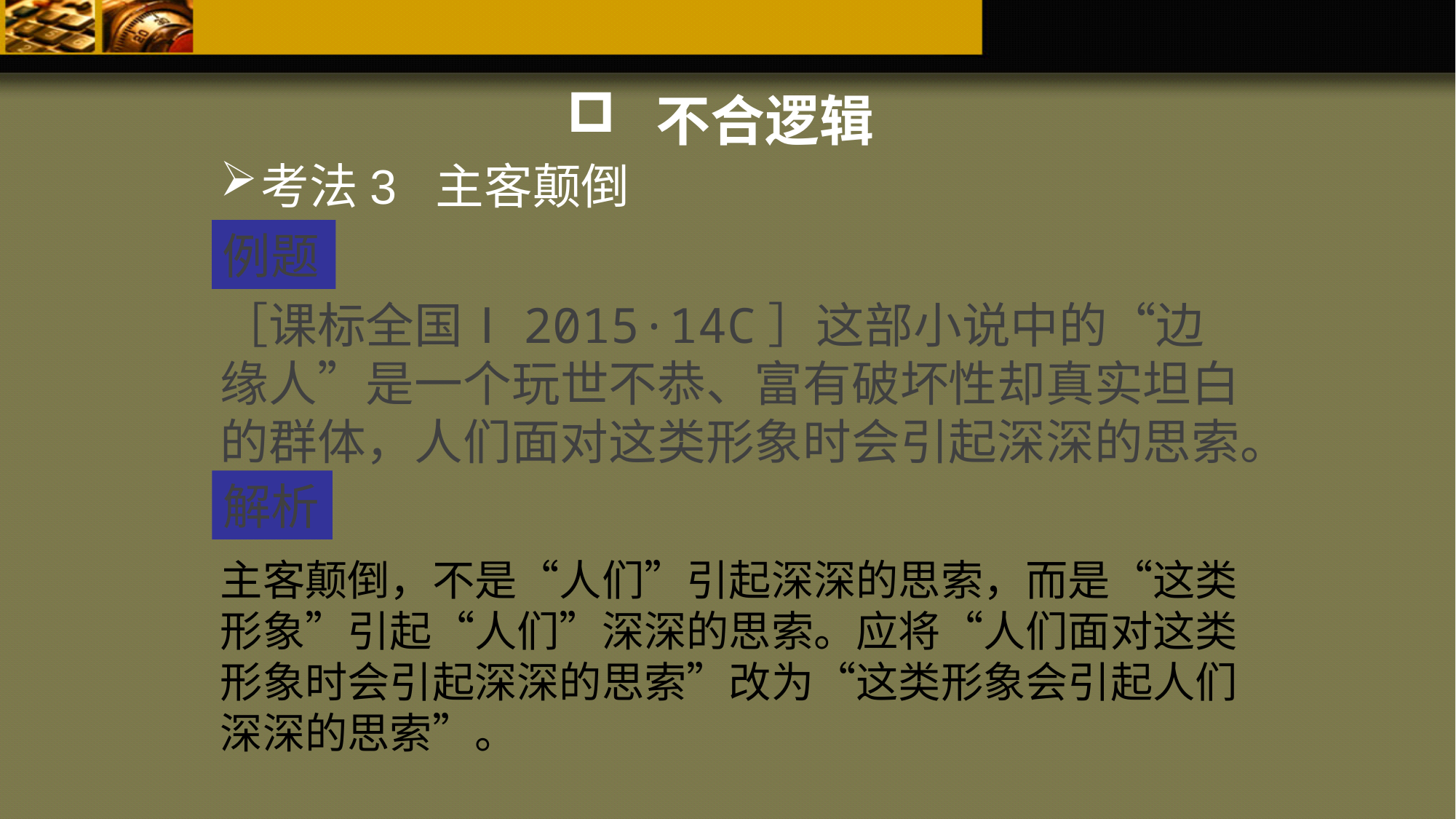

不合逻辑
考法3  主客颠倒
例题
［课标全国Ⅰ2015·14C］这部小说中的“边缘人”是一个玩世不恭、富有破坏性却真实坦白的群体，人们面对这类形象时会引起深深的思索。
解析
主客颠倒，不是“人们”引起深深的思索，而是“这类形象”引起“人们”深深的思索。应将“人们面对这类形象时会引起深深的思索”改为“这类形象会引起人们深深的思索”。